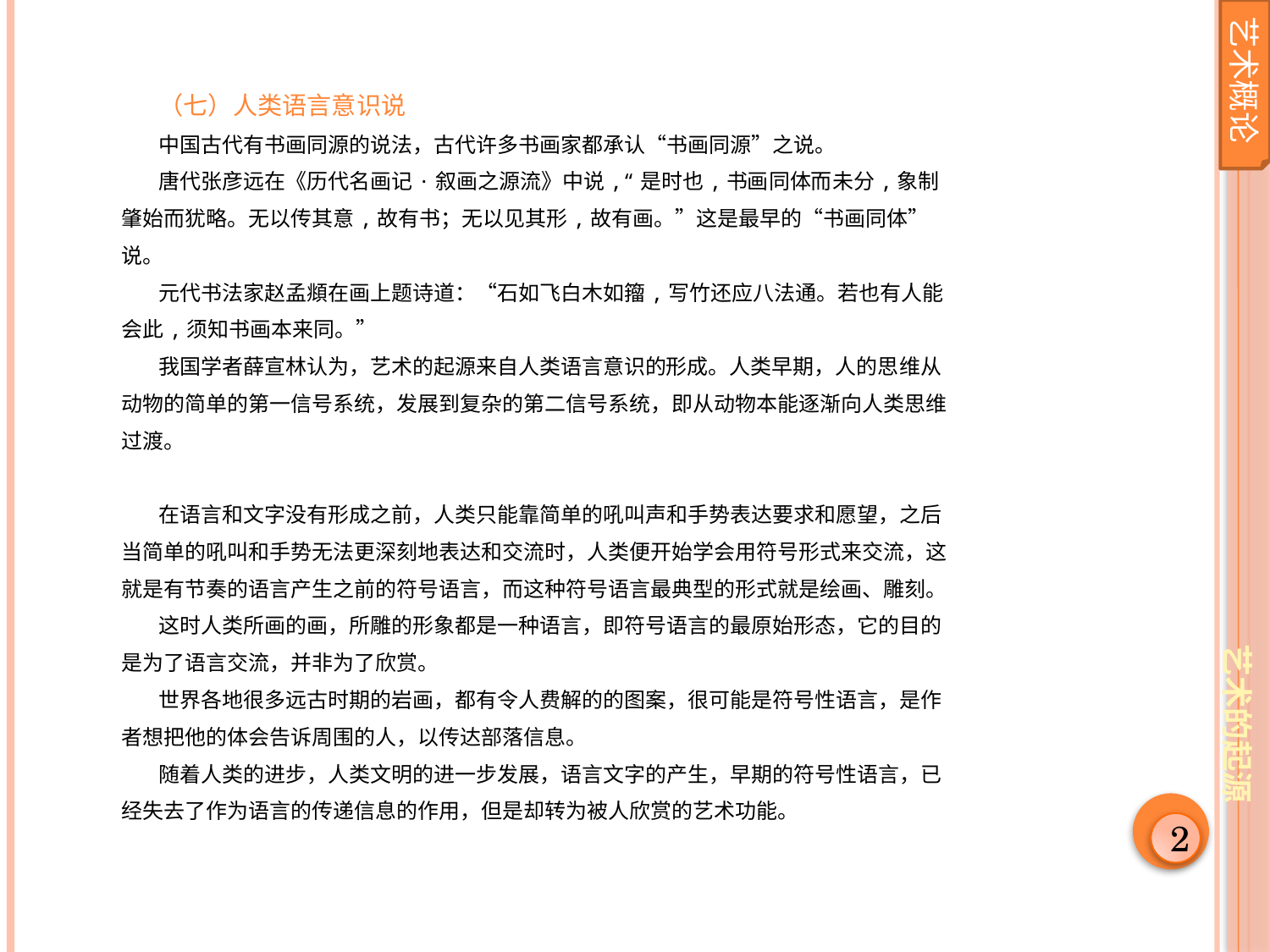

艺术概论

（七）人类语言意识说
中国古代有书画同源的说法，古代许多书画家都承认“书画同源”之说。
唐代张彦远在《历代名画记·叙画之源流》中说,“是时也,书画同体而未分,象制肇始而犹略。无以传其意,故有书；无以见其形,故有画。”这是最早的“书画同体”说。
元代书法家赵孟頫在画上题诗道：“石如飞白木如籀,写竹还应八法通。若也有人能会此,须知书画本来同。”
我国学者薛宣林认为，艺术的起源来自人类语言意识的形成。人类早期，人的思维从动物的简单的第一信号系统，发展到复杂的第二信号系统，即从动物本能逐渐向人类思维过渡。

在语言和文字没有形成之前，人类只能靠简单的吼叫声和手势表达要求和愿望，之后当简单的吼叫和手势无法更深刻地表达和交流时，人类便开始学会用符号形式来交流，这就是有节奏的语言产生之前的符号语言，而这种符号语言最典型的形式就是绘画、雕刻。
这时人类所画的画，所雕的形象都是一种语言，即符号语言的最原始形态，它的目的是为了语言交流，并非为了欣赏。
世界各地很多远古时期的岩画，都有令人费解的的图案，很可能是符号性语言，是作者想把他的体会告诉周围的人，以传达部落信息。
随着人类的进步，人类文明的进一步发展，语言文字的产生，早期的符号性语言，已经失去了作为语言的传递信息的作用，但是却转为被人欣赏的艺术功能。
艺术的起源
2